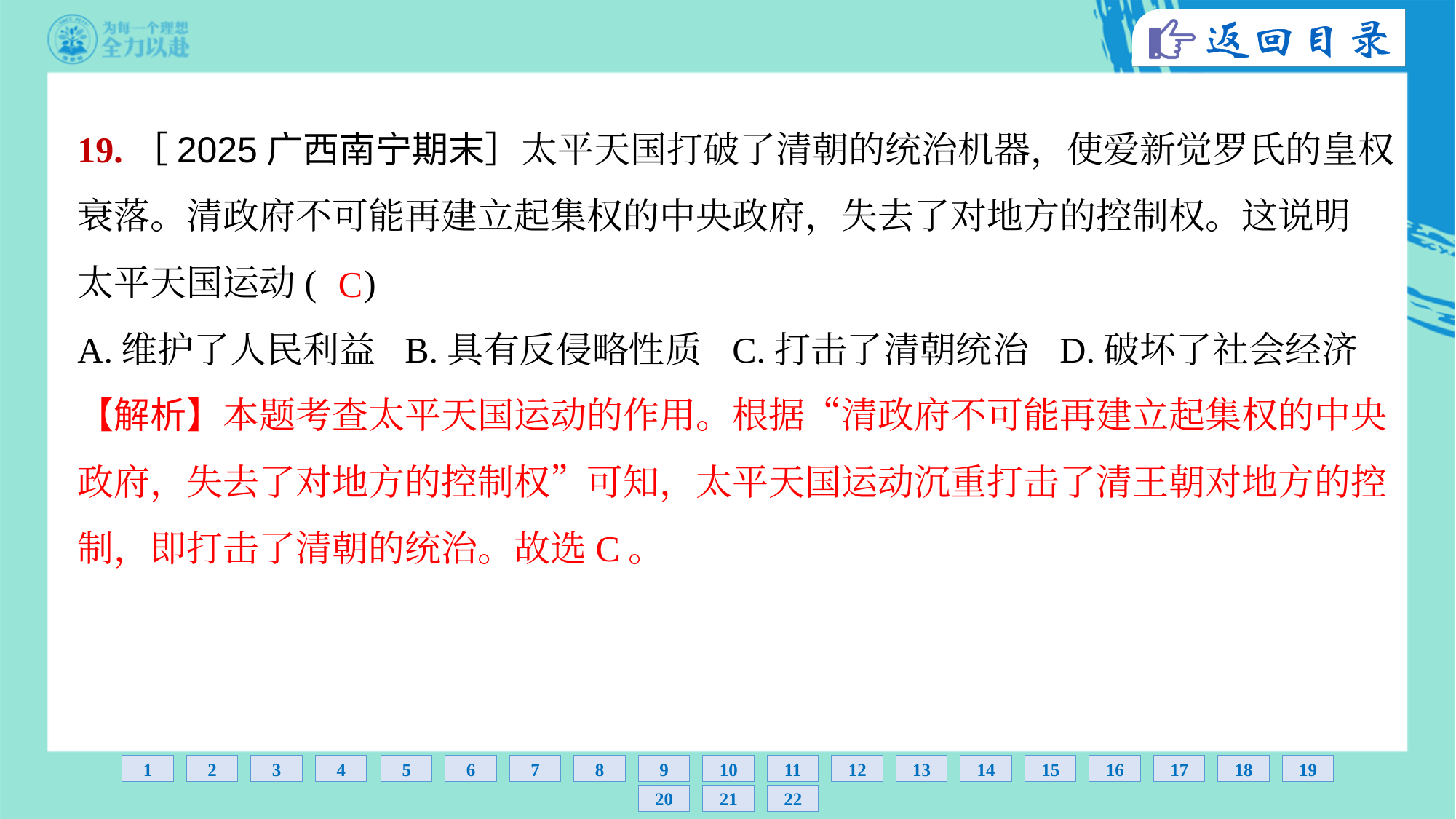

19.［2025广西南宁期末］太平天国打破了清朝的统治机器，使爱新觉罗氏的皇权
衰落。清政府不可能再建立起集权的中央政府，失去了对地方的控制权。这说明
太平天国运动(     )
C
A.维护了人民利益	B.具有反侵略性质	C.打击了清朝统治	D.破坏了社会经济
【解析】本题考查太平天国运动的作用。根据“清政府不可能再建立起集权的中央
政府，失去了对地方的控制权”可知，太平天国运动沉重打击了清王朝对地方的控
制，即打击了清朝的统治。故选C。